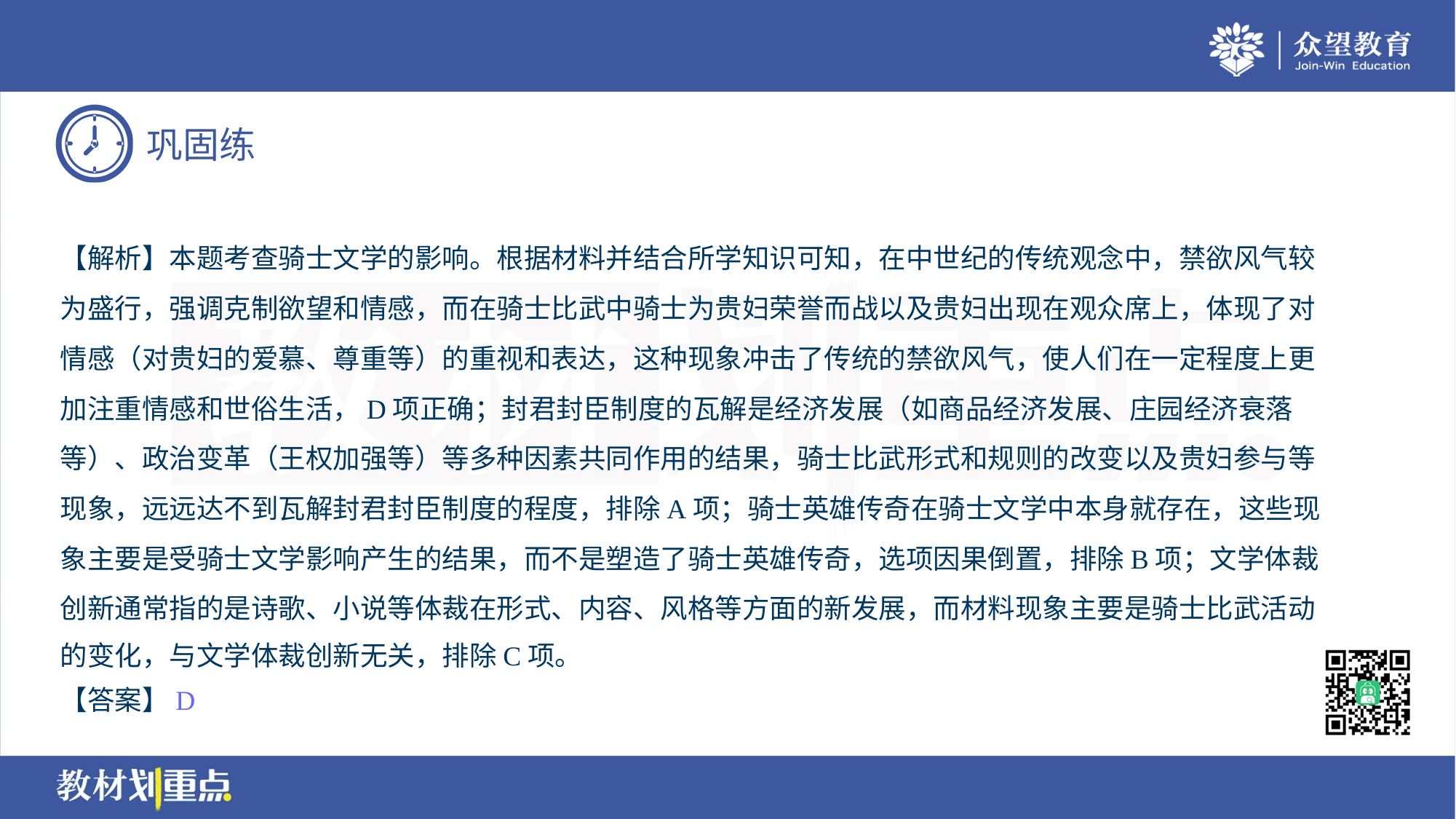

【解析】本题考查骑士文学的影响。根据材料并结合所学知识可知，在中世纪的传统观念中，禁欲风气较
为盛行，强调克制欲望和情感，而在骑士比武中骑士为贵妇荣誉而战以及贵妇出现在观众席上，体现了对
情感（对贵妇的爱慕、尊重等）的重视和表达，这种现象冲击了传统的禁欲风气，使人们在一定程度上更
加注重情感和世俗生活，D项正确；封君封臣制度的瓦解是经济发展（如商品经济发展、庄园经济衰落
等）、政治变革（王权加强等）等多种因素共同作用的结果，骑士比武形式和规则的改变以及贵妇参与等
现象，远远达不到瓦解封君封臣制度的程度，排除A项；骑士英雄传奇在骑士文学中本身就存在，这些现
象主要是受骑士文学影响产生的结果，而不是塑造了骑士英雄传奇，选项因果倒置，排除B项；文学体裁
创新通常指的是诗歌、小说等体裁在形式、内容、风格等方面的新发展，而材料现象主要是骑士比武活动
的变化，与文学体裁创新无关，排除C项。
【答案】D